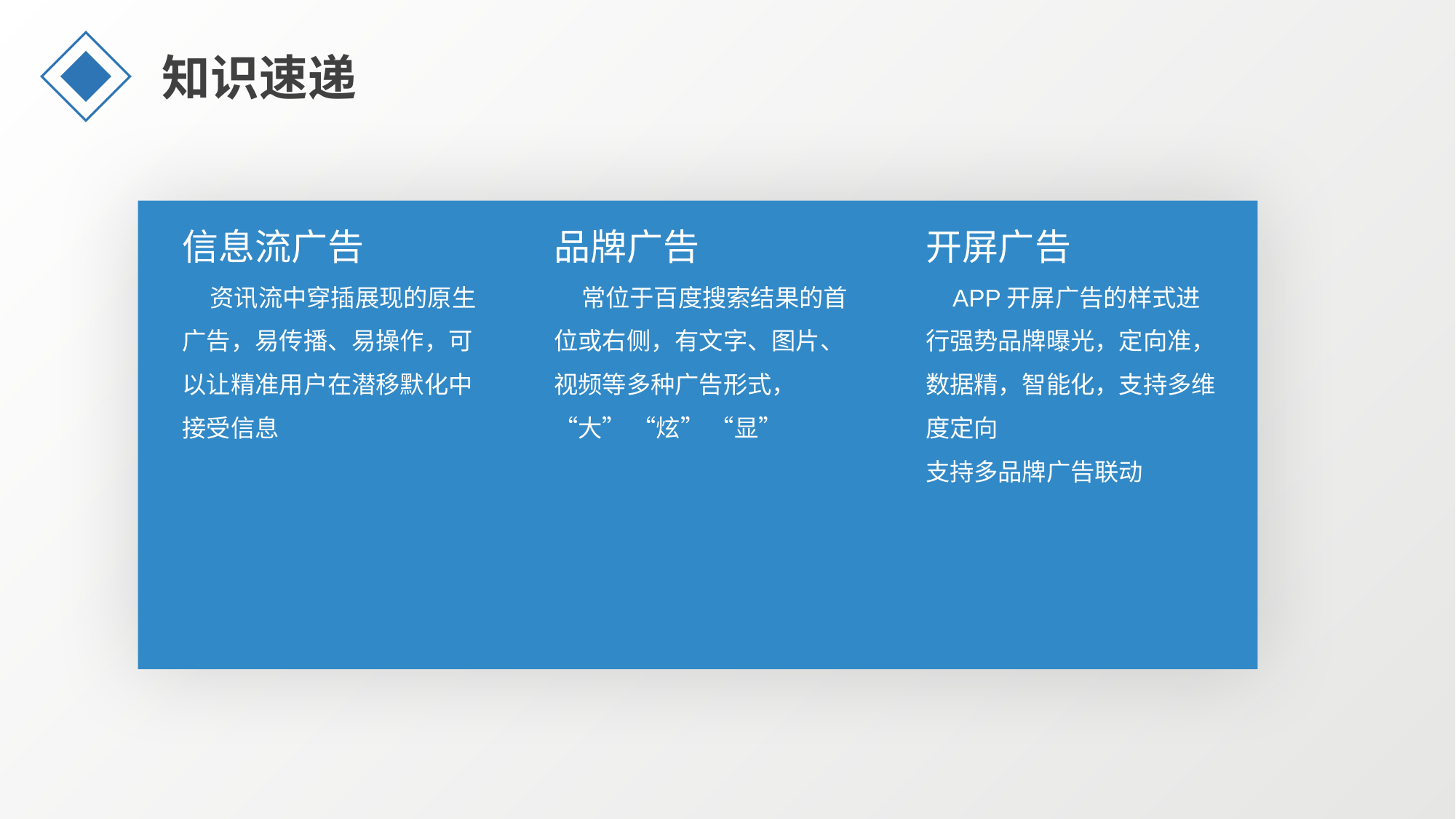

知识速递

信息流广告
    资讯流中穿插展现的原生广告，易传播、易操作，可以让精准用户在潜移默化中接受信息
品牌广告
    常位于百度搜索结果的首位或右侧，有文字、图片、视频等多种广告形式，“大” “炫” “显”
开屏广告
    APP开屏广告的样式进行强势品牌曝光，定向准，数据精，智能化，支持多维度定向
支持多品牌广告联动